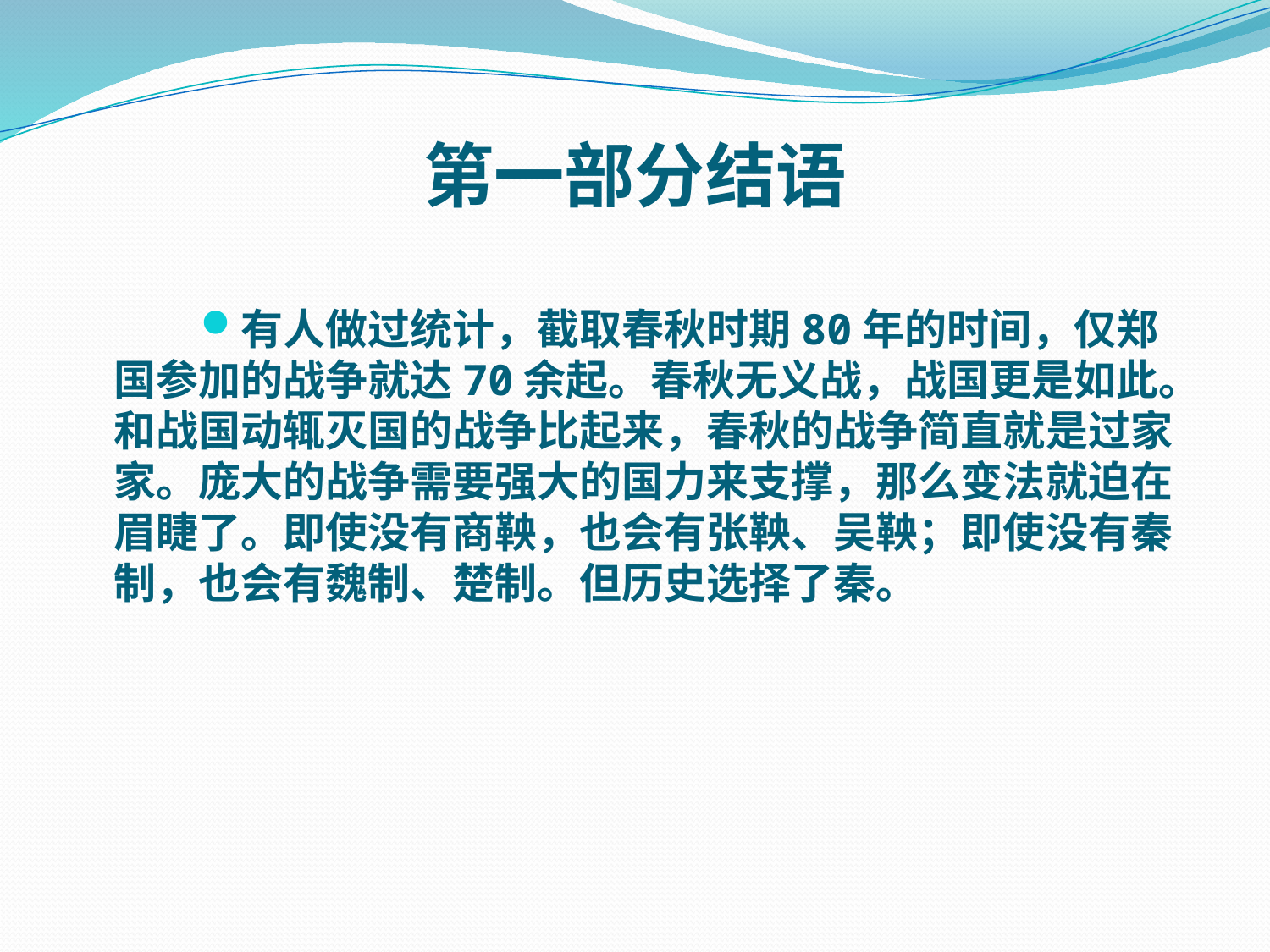

# 第一部分结语
有人做过统计，截取春秋时期80年的时间，仅郑国参加的战争就达70余起。春秋无义战，战国更是如此。和战国动辄灭国的战争比起来，春秋的战争简直就是过家家。庞大的战争需要强大的国力来支撑，那么变法就迫在眉睫了。即使没有商鞅，也会有张鞅、吴鞅；即使没有秦制，也会有魏制、楚制。但历史选择了秦。